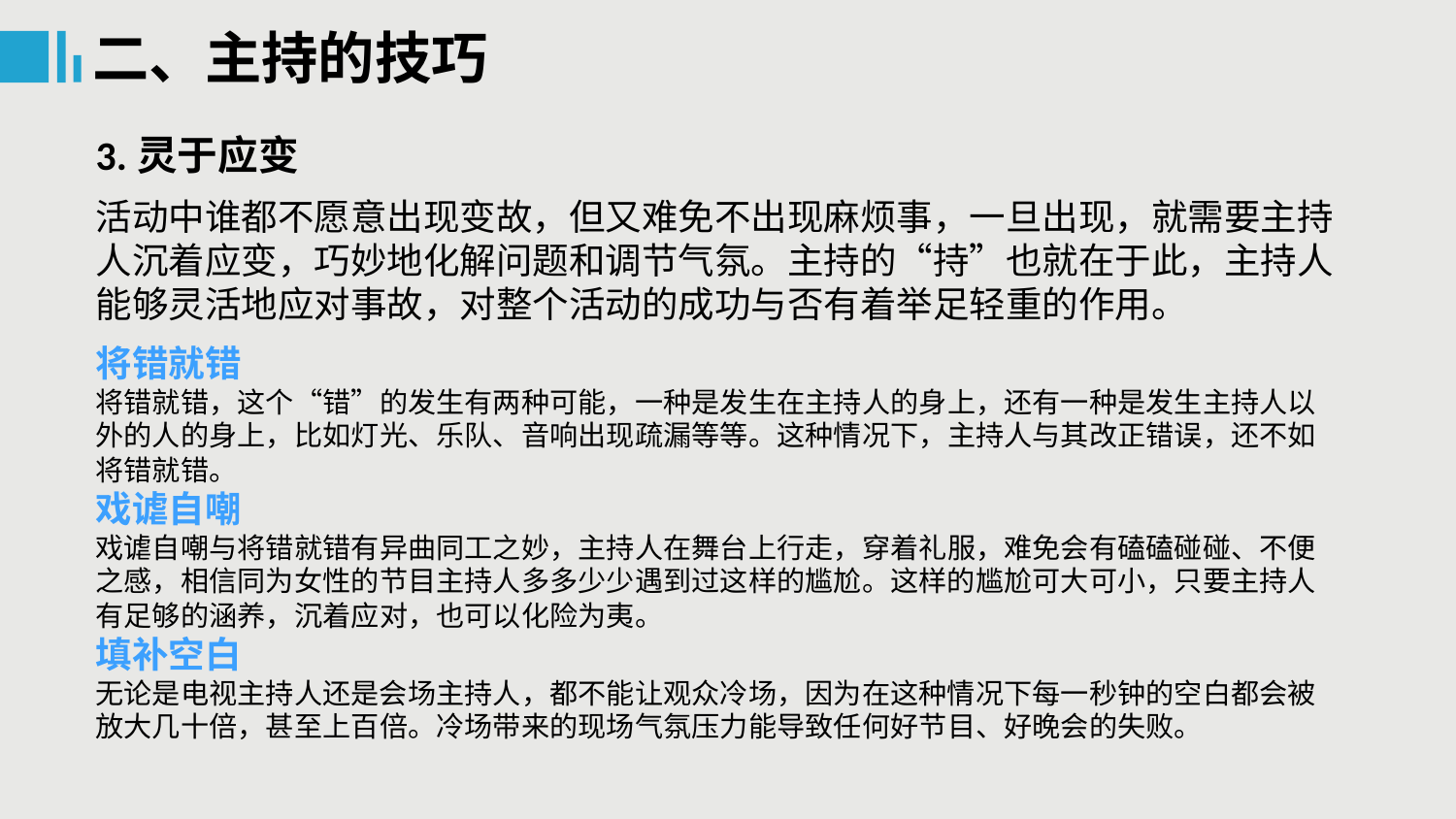

二、主持的技巧

3.灵于应变
活动中谁都不愿意出现变故，但又难免不出现麻烦事，一旦出现，就需要主持人沉着应变，巧妙地化解问题和调节气氛。主持的“持”也就在于此，主持人能够灵活地应对事故，对整个活动的成功与否有着举足轻重的作用。
将错就错
将错就错，这个“错”的发生有两种可能，一种是发生在主持人的身上，还有一种是发生主持人以外的人的身上，比如灯光、乐队、音响出现疏漏等等。这种情况下，主持人与其改正错误，还不如将错就错。
戏谑自嘲
戏谑自嘲与将错就错有异曲同工之妙，主持人在舞台上行走，穿着礼服，难免会有磕磕碰碰、不便之感，相信同为女性的节目主持人多多少少遇到过这样的尴尬。这样的尴尬可大可小，只要主持人有足够的涵养，沉着应对，也可以化险为夷。
填补空白
无论是电视主持人还是会场主持人，都不能让观众冷场，因为在这种情况下每一秒钟的空白都会被放大几十倍，甚至上百倍。冷场带来的现场气氛压力能导致任何好节目、好晚会的失败。